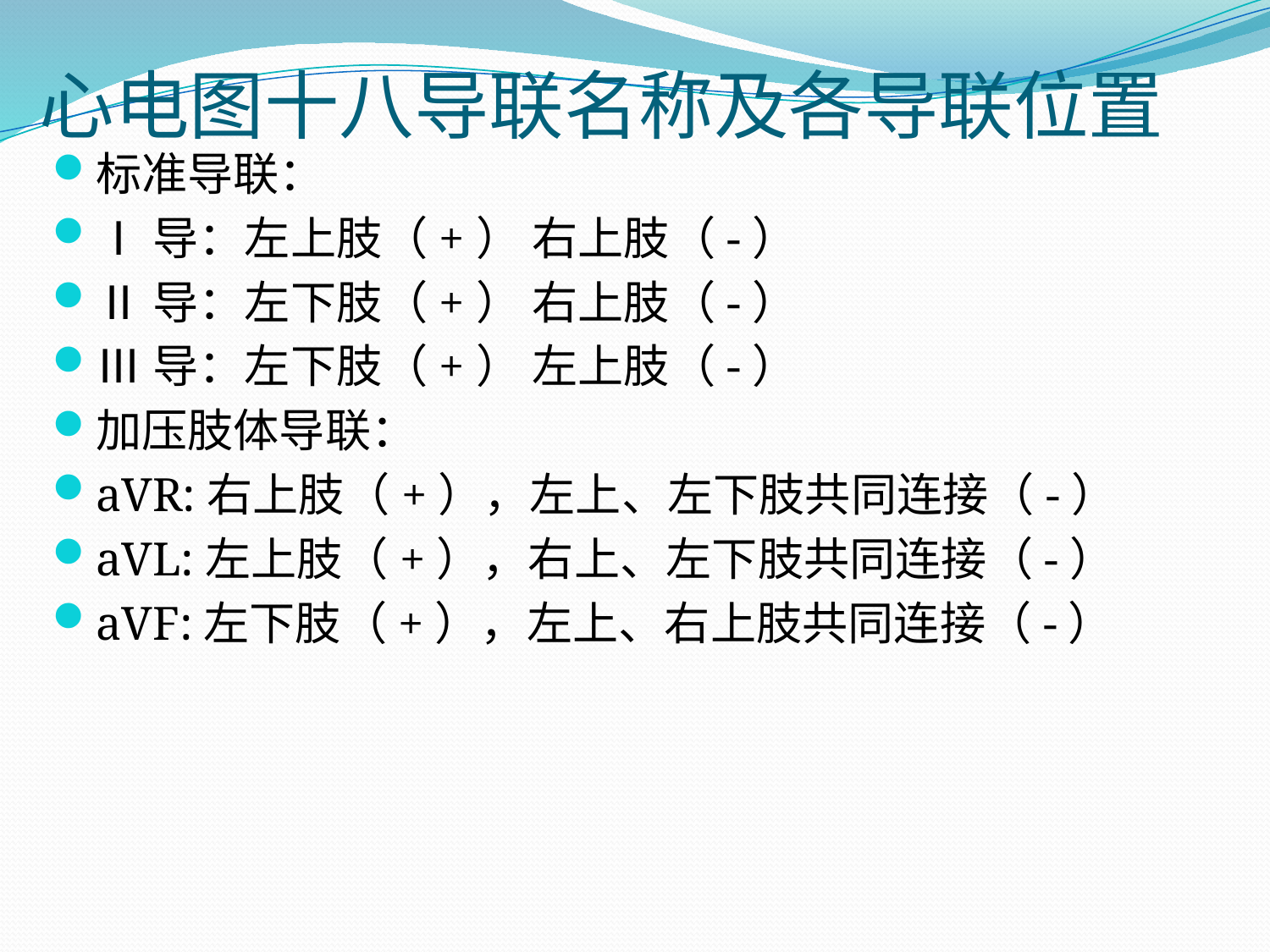

# 心电图十八导联名称及各导联位置
标准导联：
Ⅰ导：左上肢（+） 右上肢（-）
Ⅱ导：左下肢（+） 右上肢（-）
Ⅲ导：左下肢（+） 左上肢（-）
加压肢体导联：
aVR:右上肢（+），左上、左下肢共同连接（-）
aVL:左上肢（+），右上、左下肢共同连接（-）
aVF:左下肢（+），左上、右上肢共同连接（-）